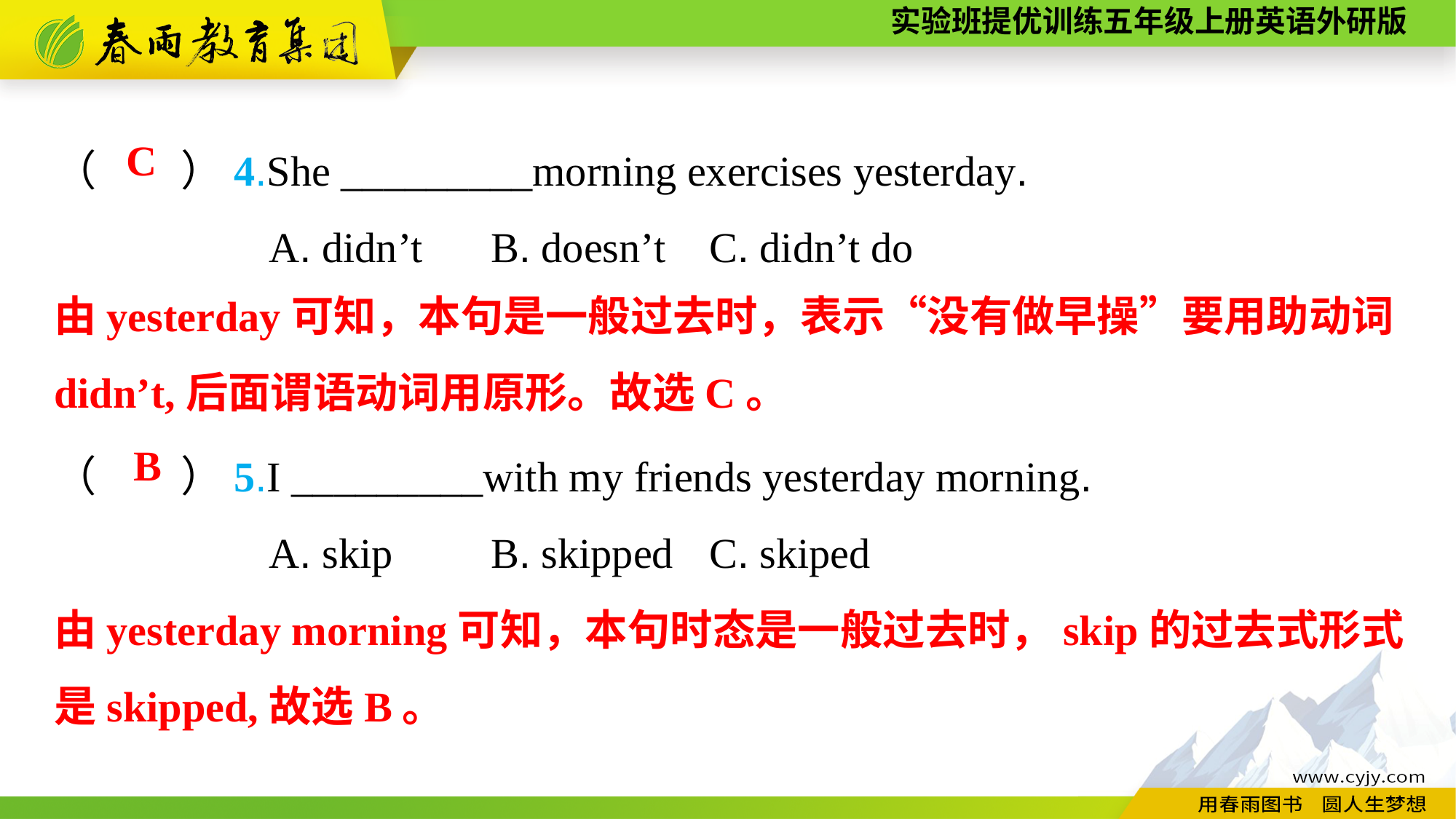

（　　）4.She _________morning exercises yesterday.
A. didn’t	B. doesn’t	C. didn’t do

（　　）5.I _________with my friends yesterday morning.
A. skip	B. skipped	C. skiped
C
由yesterday可知，本句是一般过去时，表示“没有做早操”要用助动词didn’t,后面谓语动词用原形。故选C。
B
由yesterday morning可知，本句时态是一般过去时，skip的过去式形式是skipped,故选B。